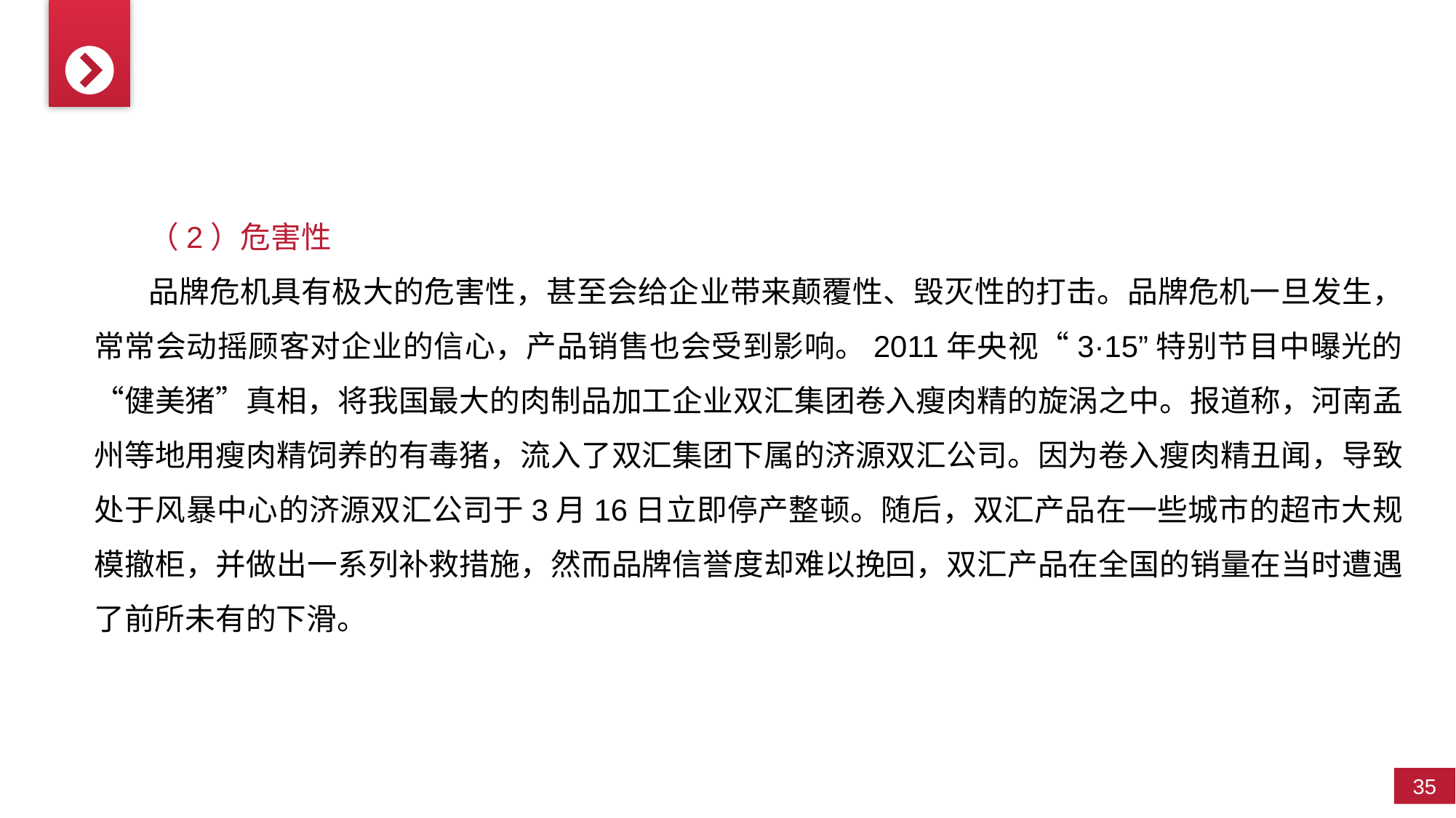

（2）危害性
品牌危机具有极大的危害性，甚至会给企业带来颠覆性、毁灭性的打击。品牌危机一旦发生，常常会动摇顾客对企业的信心，产品销售也会受到影响。2011年央视“3·15”特别节目中曝光的“健美猪”真相，将我国最大的肉制品加工企业双汇集团卷入瘦肉精的旋涡之中。报道称，河南孟州等地用瘦肉精饲养的有毒猪，流入了双汇集团下属的济源双汇公司。因为卷入瘦肉精丑闻，导致处于风暴中心的济源双汇公司于3月16日立即停产整顿。随后，双汇产品在一些城市的超市大规模撤柜，并做出一系列补救措施，然而品牌信誉度却难以挽回，双汇产品在全国的销量在当时遭遇了前所未有的下滑。